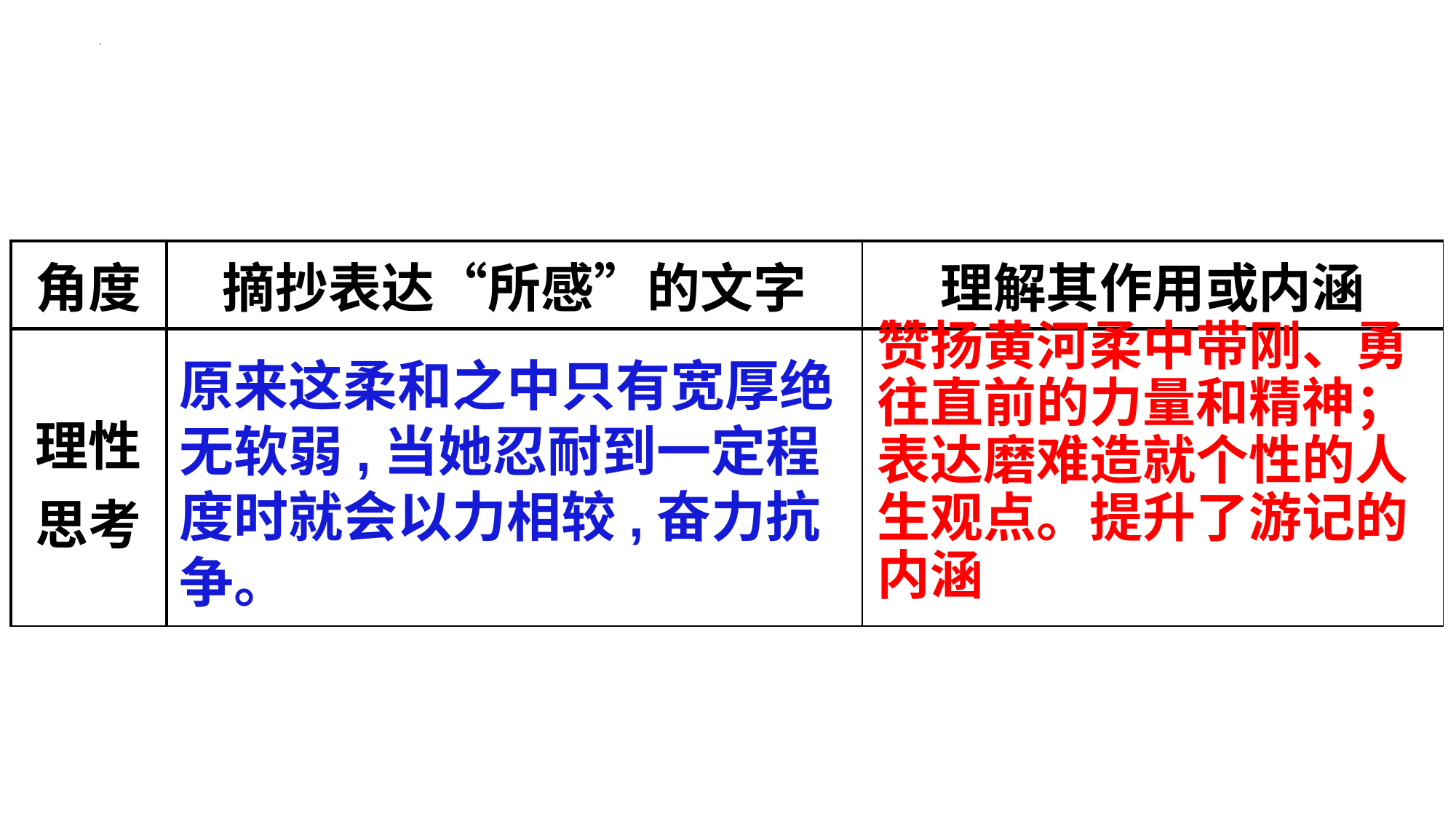

| 角度 | 摘抄表达“所感”的文字 | 理解其作用或内涵 |
| --- | --- | --- |
| 理性 思考 |  |  |
赞扬黄河柔中带刚、勇往直前的力量和精神；表达磨难造就个性的人生观点。提升了游记的内涵
原来这柔和之中只有宽厚绝无软弱,当她忍耐到一定程度时就会以力相较,奋力抗争。